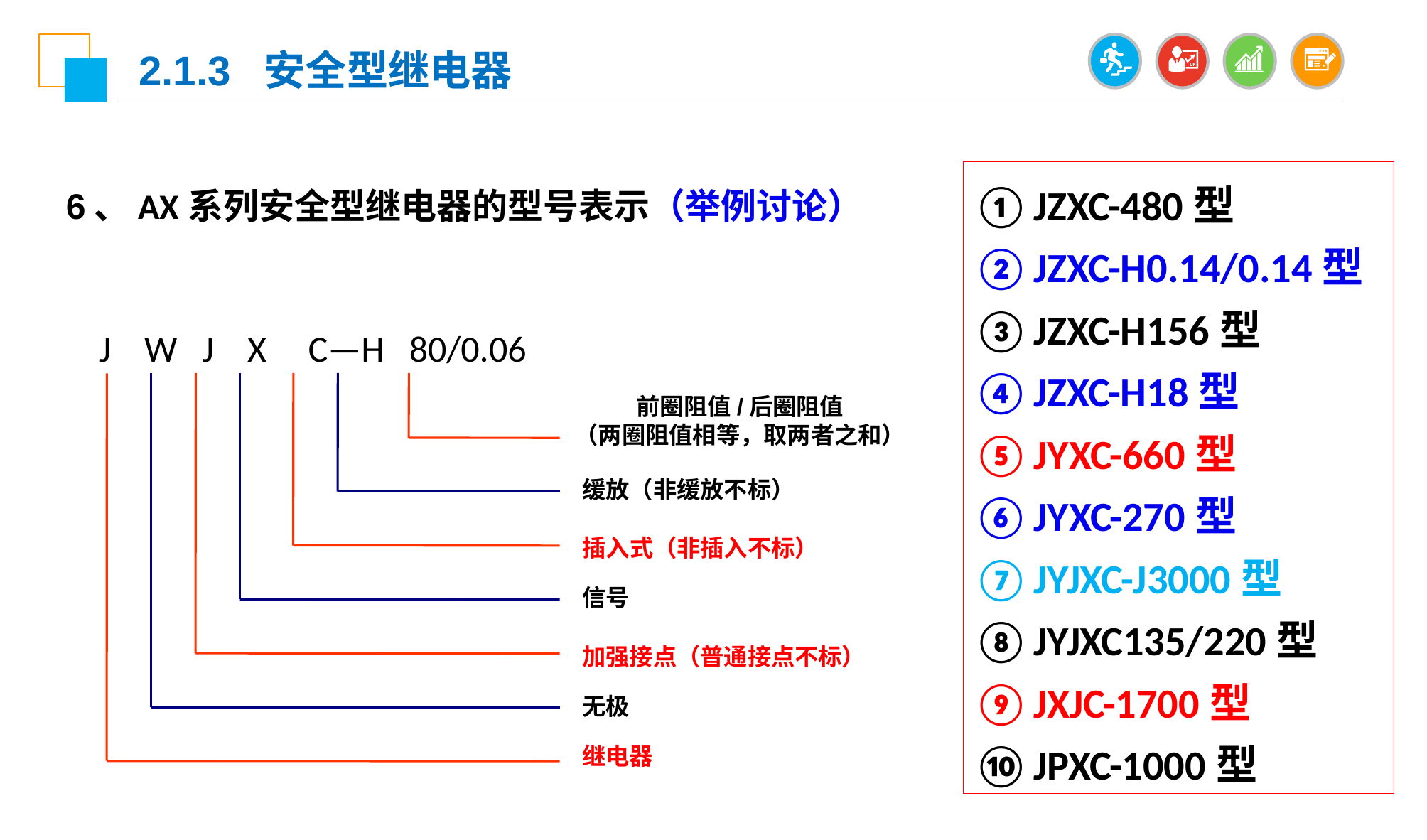

2.1.3  安全型继电器
JZXC-480型
JZXC-H0.14/0.14型
JZXC-H156型
JZXC-H18型
JYXC-660型
JYXC-270型
JYJXC-J3000型
JYJXC135/220型
JXJC-1700型
JPXC-1000型
6、AX系列安全型继电器的型号表示（举例讨论）
J    W   J    X     C—H   80/0.06
前圈阻值/后圈阻值
（两圈阻值相等，取两者之和）
缓放（非缓放不标）
插入式（非插入不标）
信号
加强接点（普通接点不标）
无极
继电器